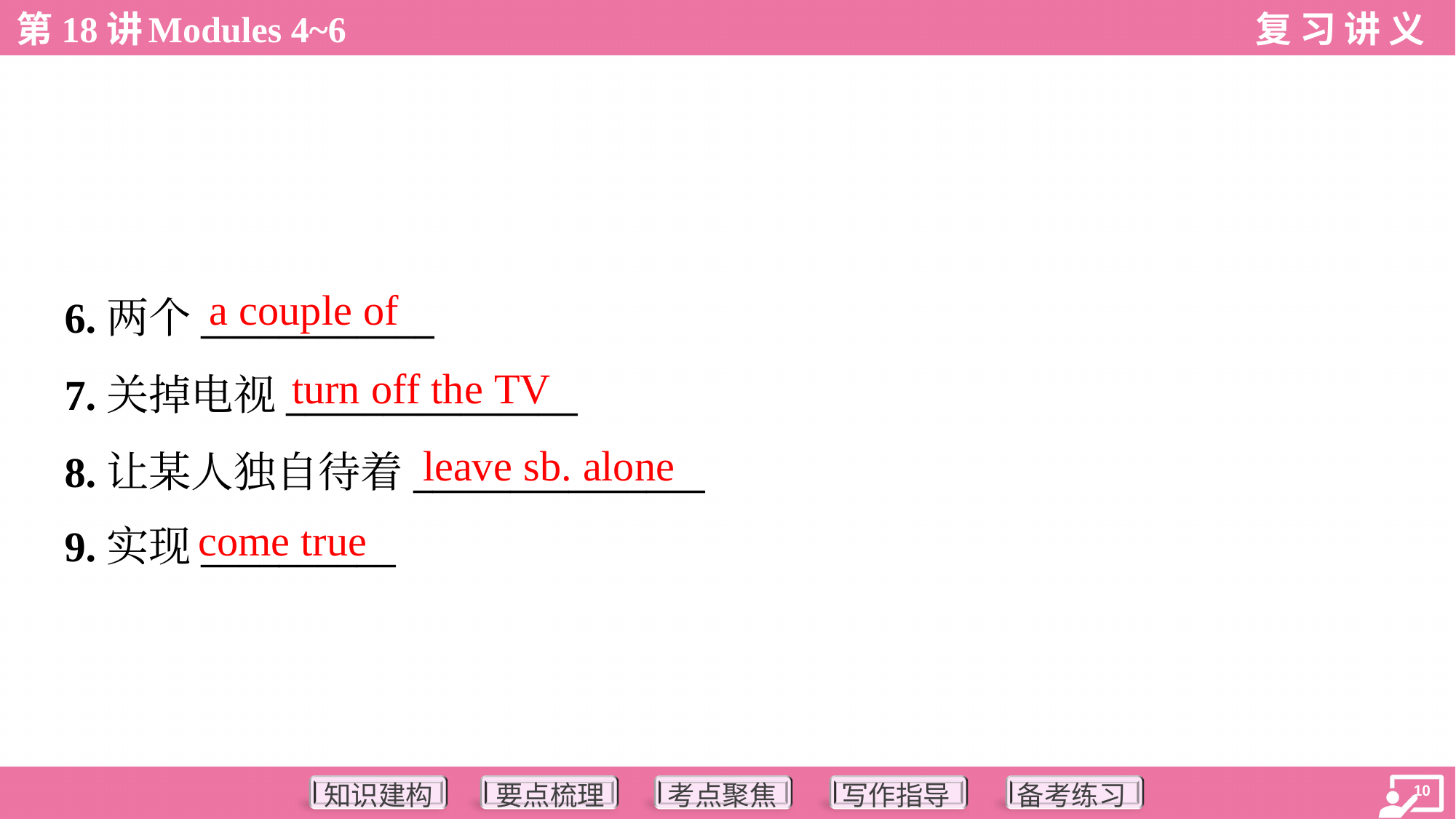

a couple of
6.两个____________
7.关掉电视_______________
8.让某人独自待着_______________
9.实现__________
turn off the TV
leave sb. alone
come true